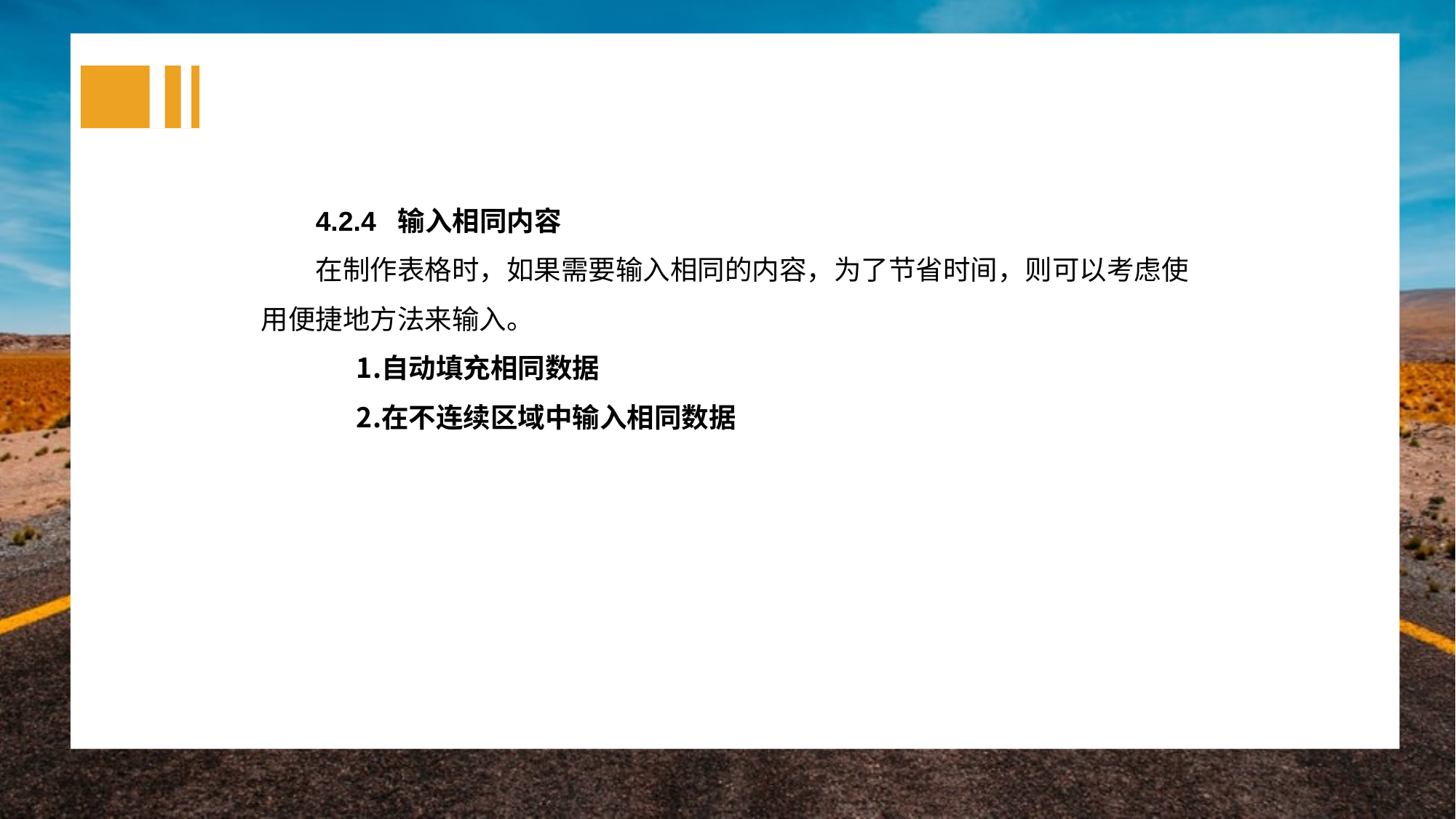

4.2.4  输入相同内容
在制作表格时，如果需要输入相同的内容，为了节省时间，则可以考虑使用便捷地方法来输入。
自动填充相同数据
在不连续区域中输入相同数据